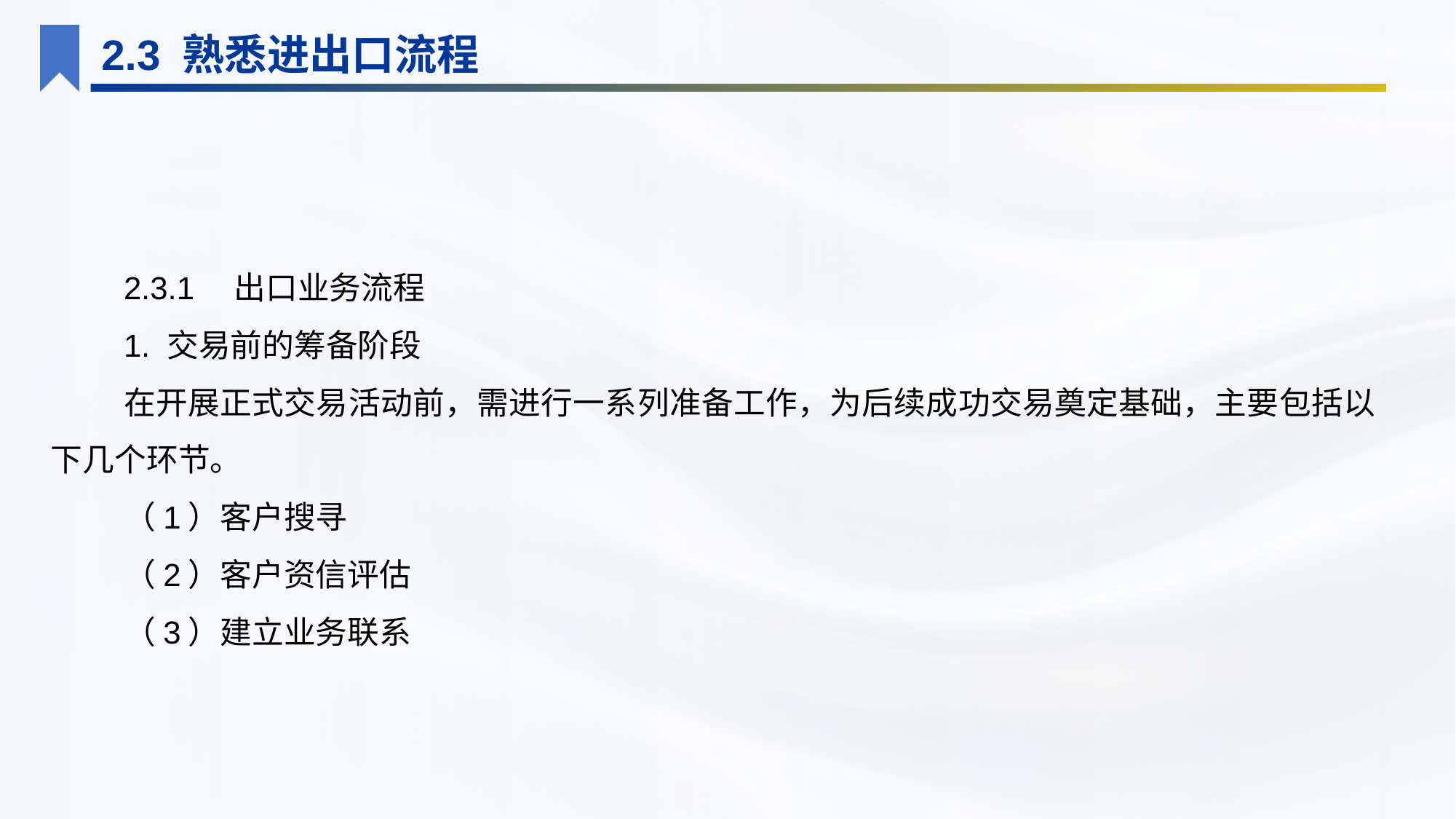

2.3 熟悉进出口流程
2.3.1　出口业务流程
1. 交易前的筹备阶段
在开展正式交易活动前，需进行一系列准备工作，为后续成功交易奠定基础，主要包括以下几个环节。
（1）客户搜寻
（2）客户资信评估
（3）建立业务联系